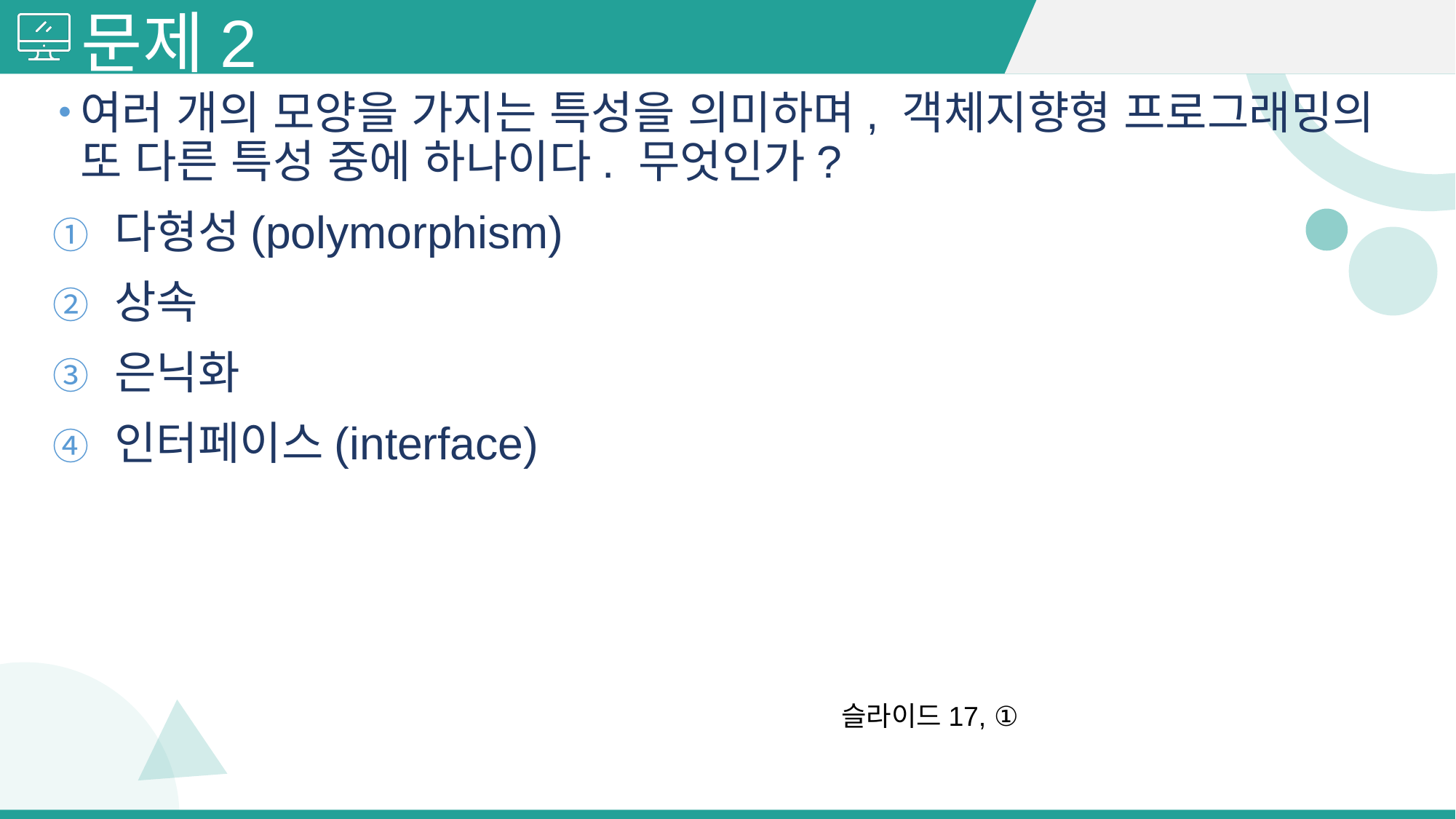

# 문제2
여러 개의 모양을 가지는 특성을 의미하며, 객체지향형 프로그래밍의 또 다른 특성 중에 하나이다. 무엇인가?
다형성(polymorphism)
상속
은닉화
인터페이스(interface)

슬라이드17, ①